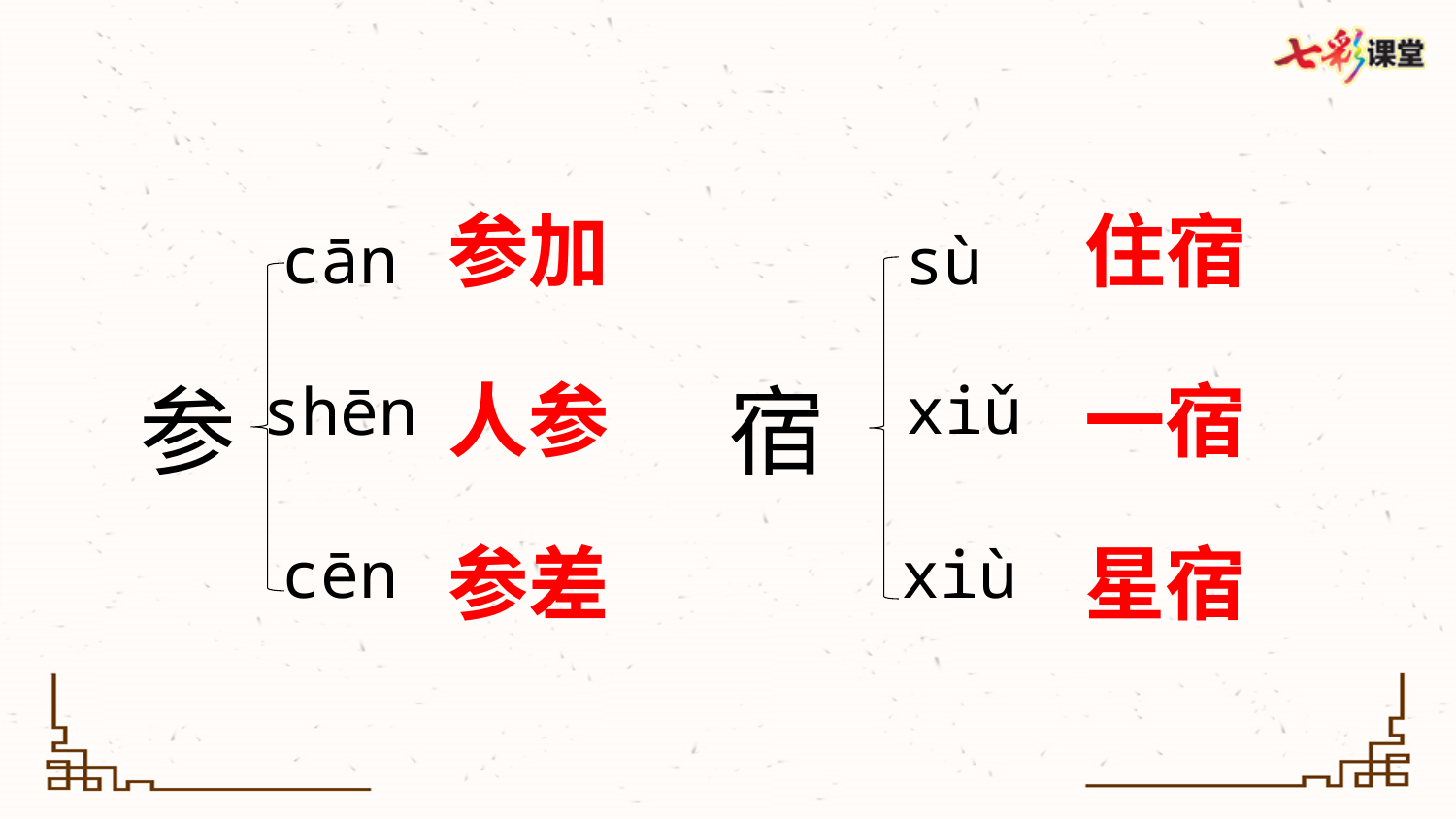

参加
住宿
cān
sù

xiǔ
参
宿
一宿
shēn
人参
星宿
参差
xiù
cēn